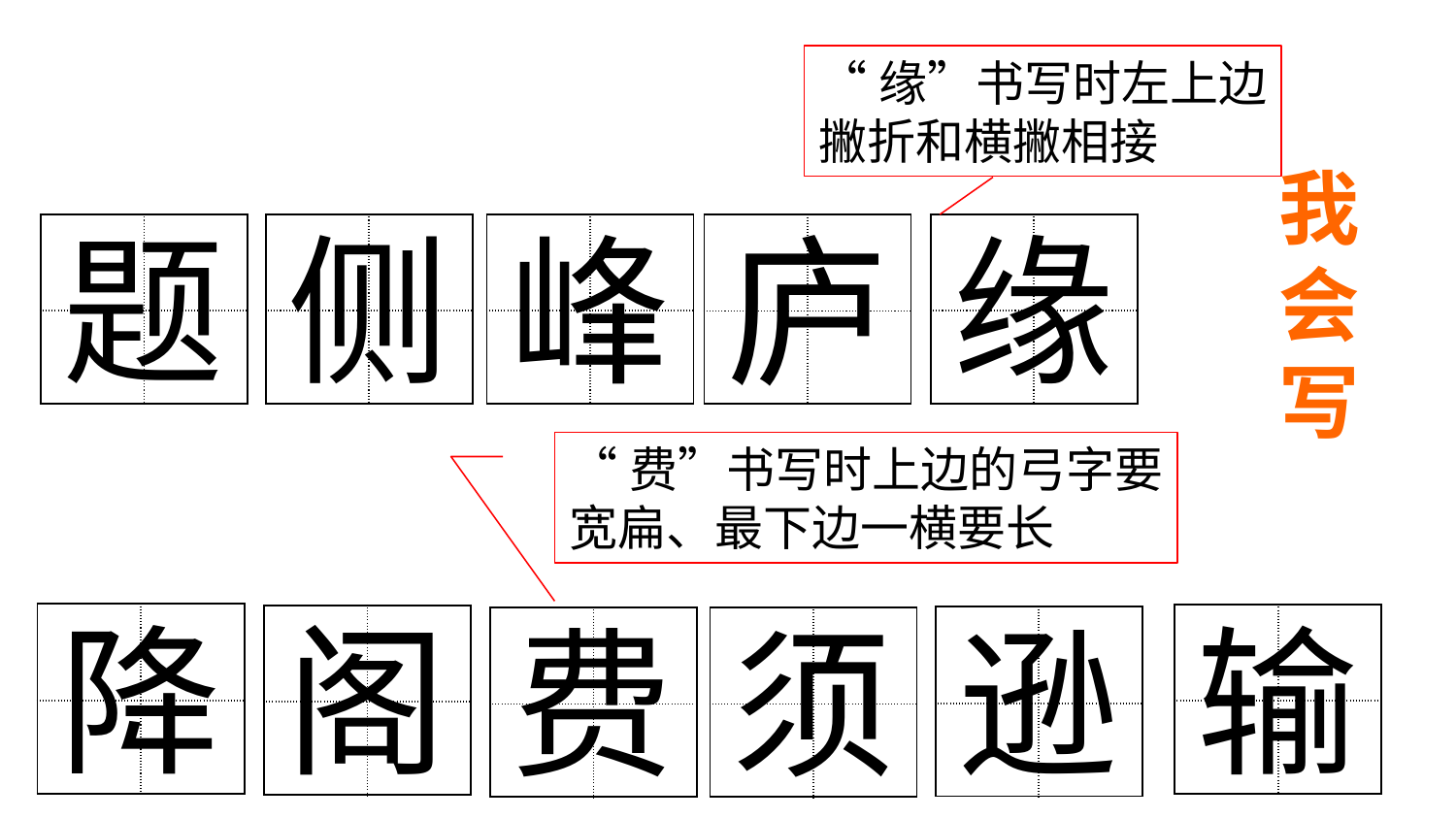

“缘”书写时左上边
撇折和横撇相接
我会写
题
侧
峰
缘
庐
|  |  |
| --- | --- |
|  |  |
|  |  |
| --- | --- |
|  |  |
|  |  |
| --- | --- |
|  |  |
|  |  |
| --- | --- |
|  |  |
|  |  |
| --- | --- |
|  |  |
“费”书写时上边的弓字要
宽扁、最下边一横要长
降
输
阁
逊
费
须
|  |  |
| --- | --- |
|  |  |
|  |  |
| --- | --- |
|  |  |
|  |  |
| --- | --- |
|  |  |
|  |  |
| --- | --- |
|  |  |
|  |  |
| --- | --- |
|  |  |
|  |  |
| --- | --- |
|  |  |